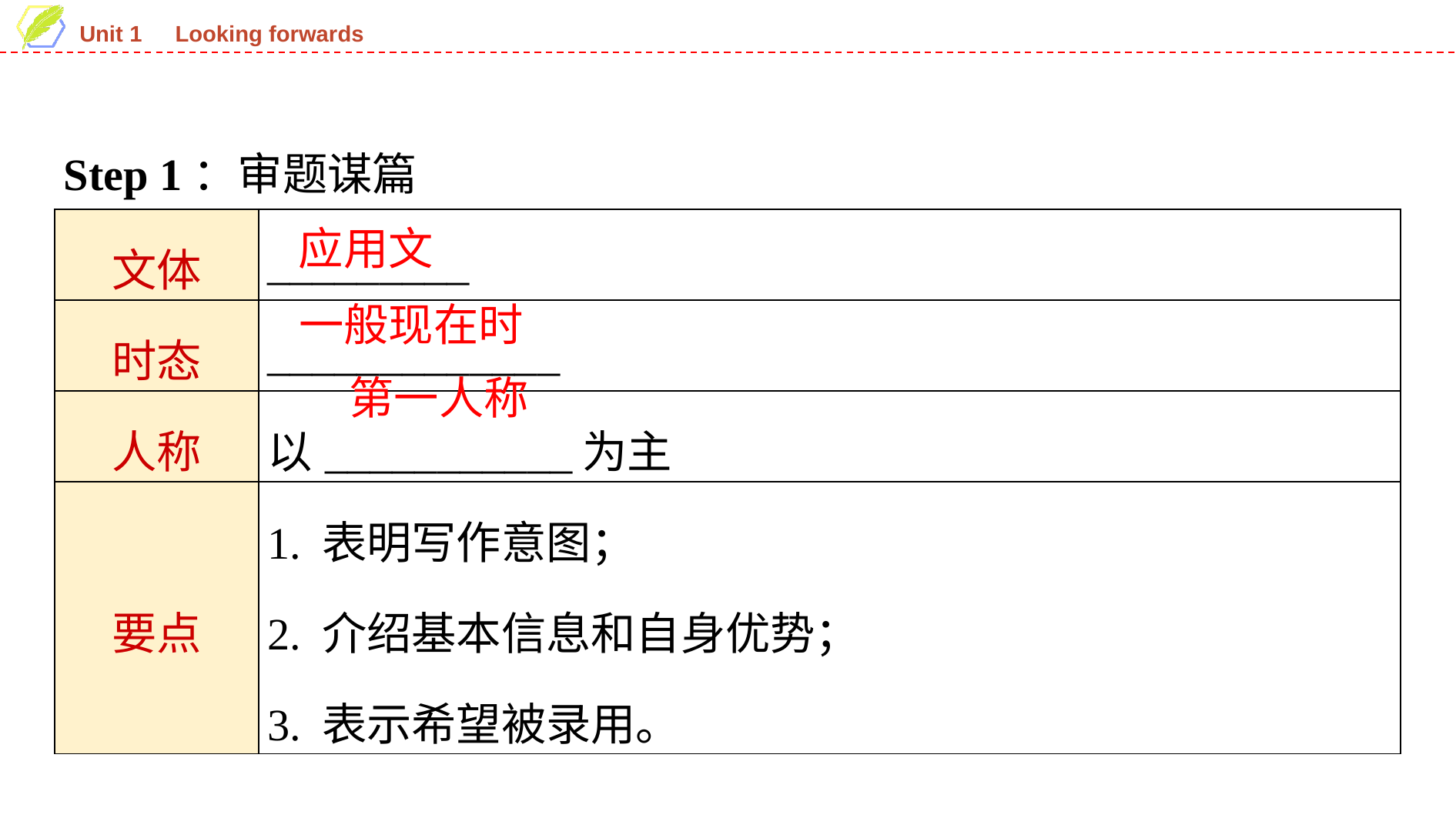

Step 1：审题谋篇
| 文体 | \_\_\_\_\_\_\_\_\_ |
| --- | --- |
| 时态 | \_\_\_\_\_\_\_\_\_\_\_\_\_ |
| 人称 | 以\_\_\_\_\_\_\_\_\_\_\_为主 |
| 要点 | 1. 表明写作意图； 2. 介绍基本信息和自身优势； 3. 表示希望被录用。 |
应用文
一般现在时
第一人称